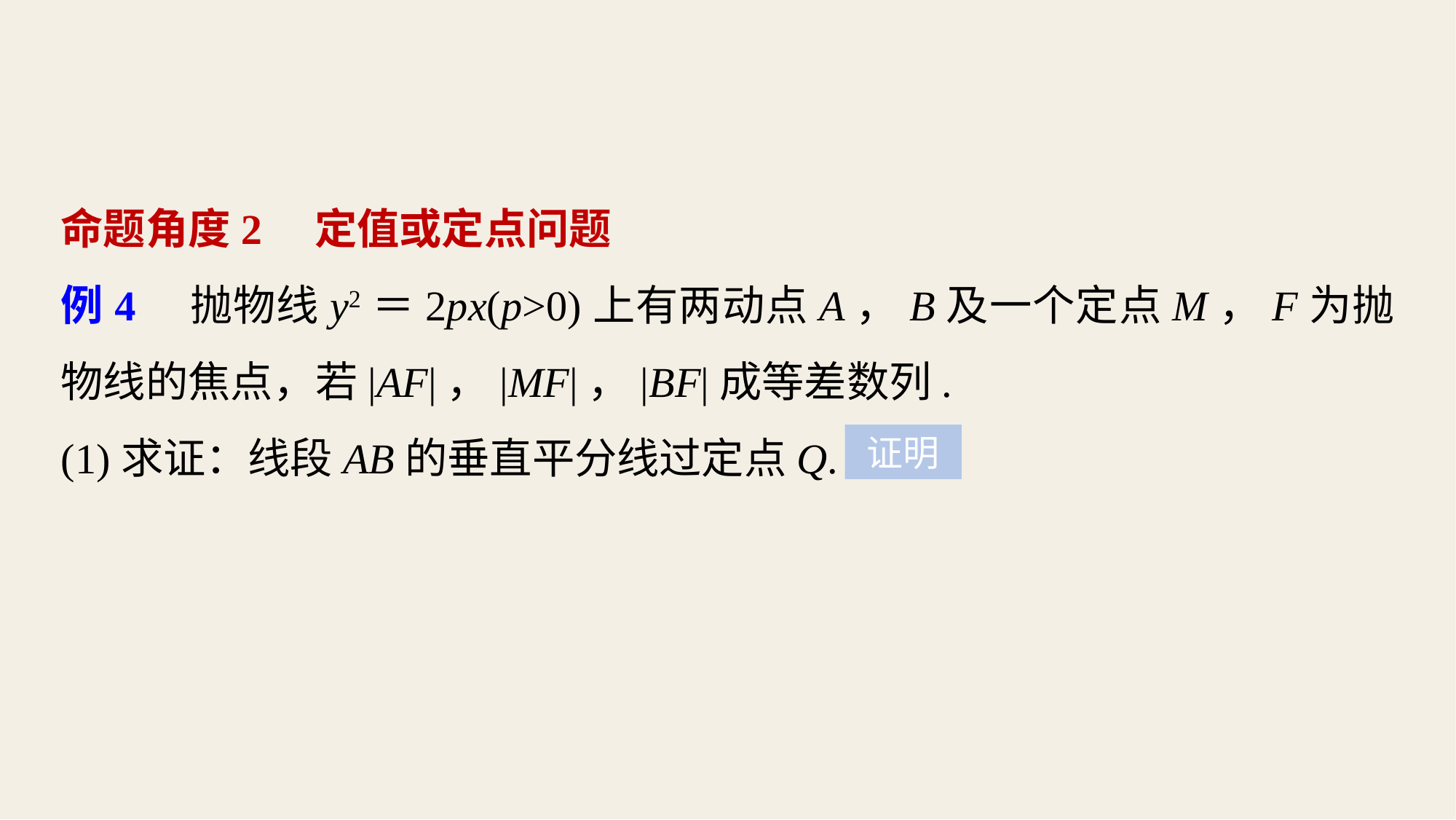

命题角度2　定值或定点问题
例4　抛物线y2＝2px(p>0)上有两动点A，B及一个定点M，F为抛物线的焦点，若|AF|，|MF|，|BF|成等差数列.
(1)求证：线段AB的垂直平分线过定点Q.
证明